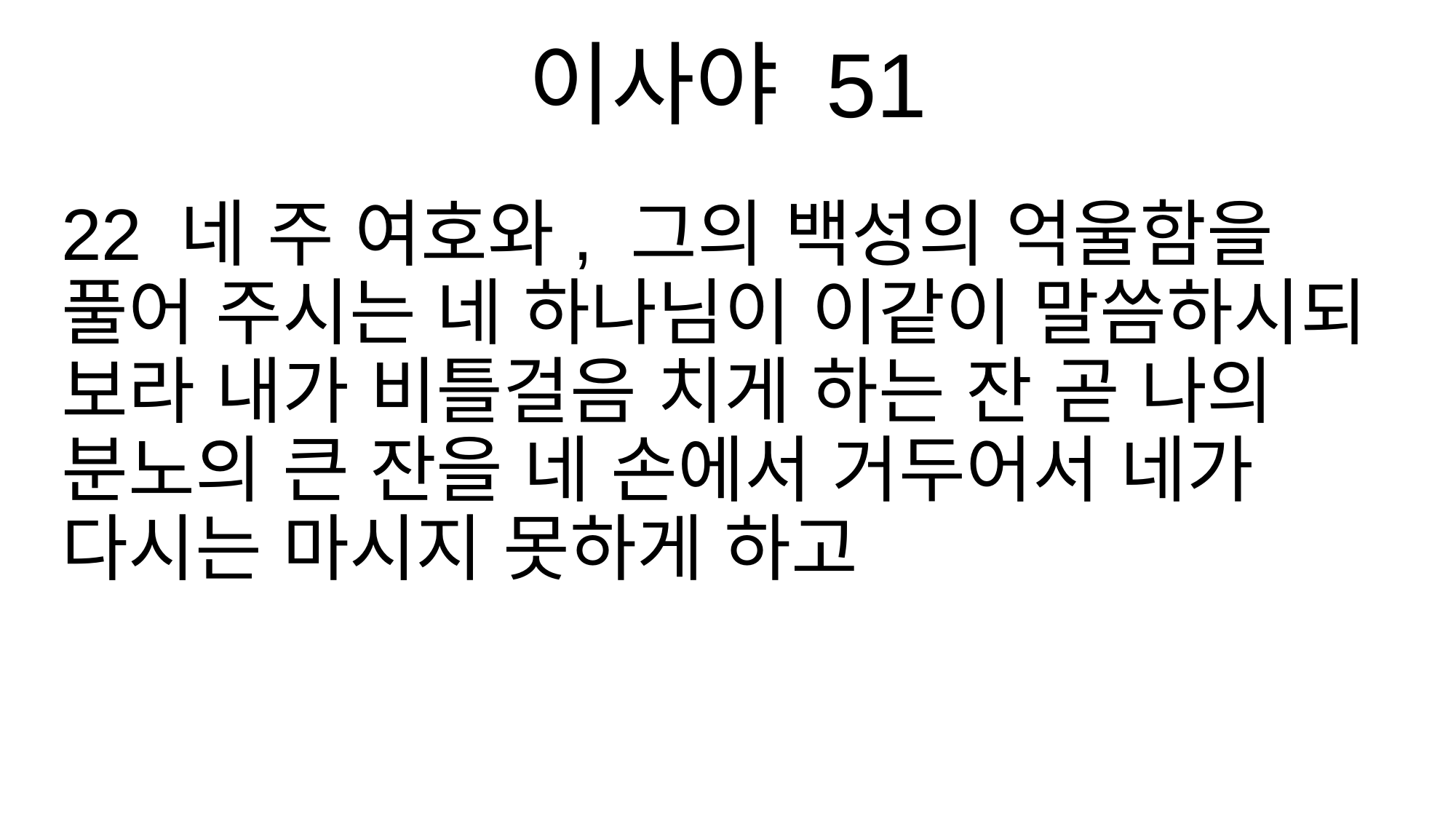

이사야 51
22 네 주 여호와, 그의 백성의 억울함을 풀어 주시는 네 하나님이 이같이 말씀하시되 보라 내가 비틀걸음 치게 하는 잔 곧 나의 분노의 큰 잔을 네 손에서 거두어서 네가 다시는 마시지 못하게 하고